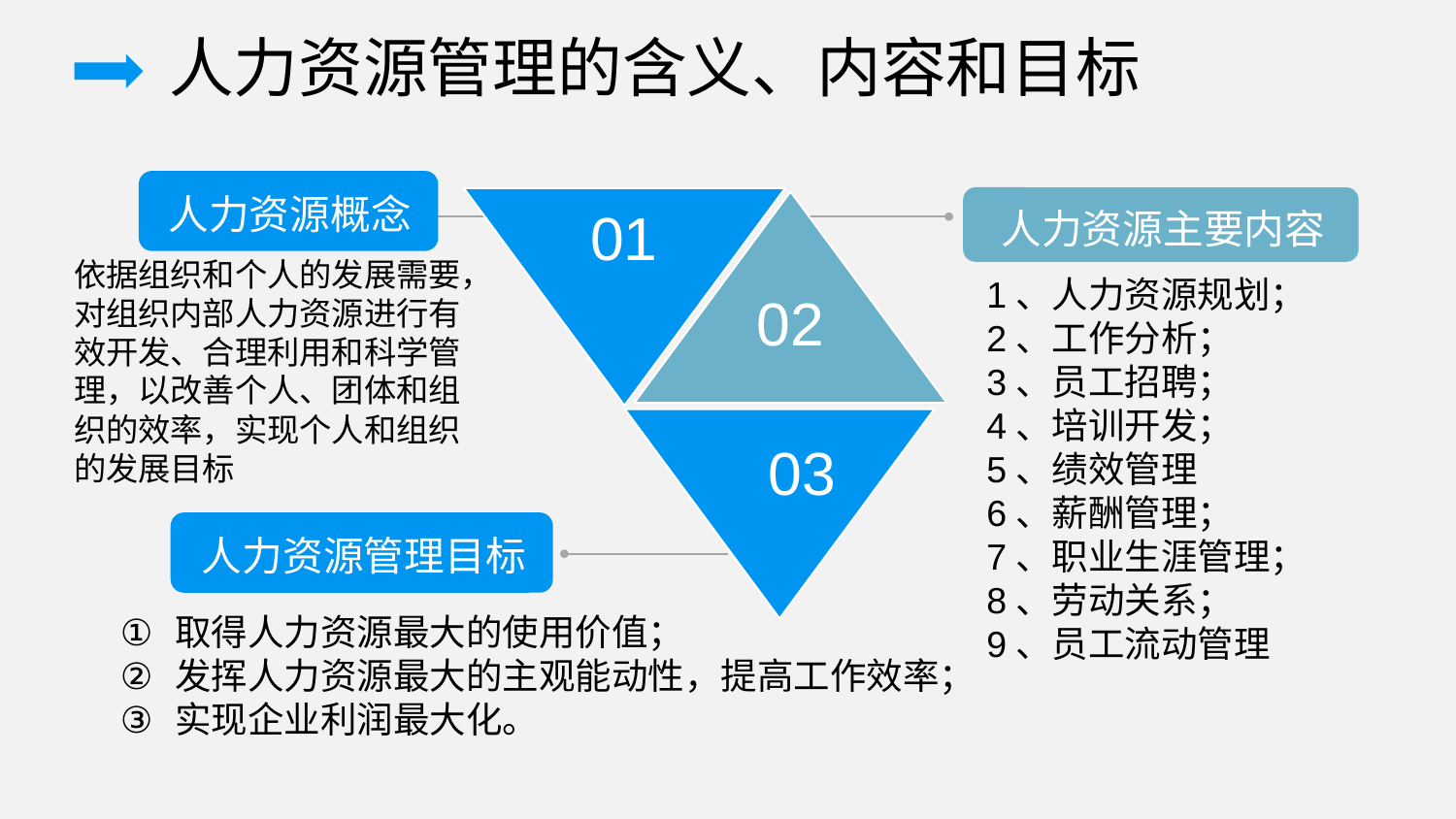

人力资源管理的含义、内容和目标
人力资源概念

人力资源主要内容

01

02

依据组织和个人的发展需要，对组织内部人力资源进行有效开发、合理利用和科学管理，以改善个人、团体和组织的效率，实现个人和组织的发展目标
1、人力资源规划；
2、工作分析；
3、员工招聘；
4、培训开发；
5、绩效管理
6、薪酬管理；
7、职业生涯管理；
8、劳动关系；
9、员工流动管理

03
人力资源管理目标

取得人力资源最大的使用价值；
发挥人力资源最大的主观能动性，提高工作效率；
实现企业利润最大化。